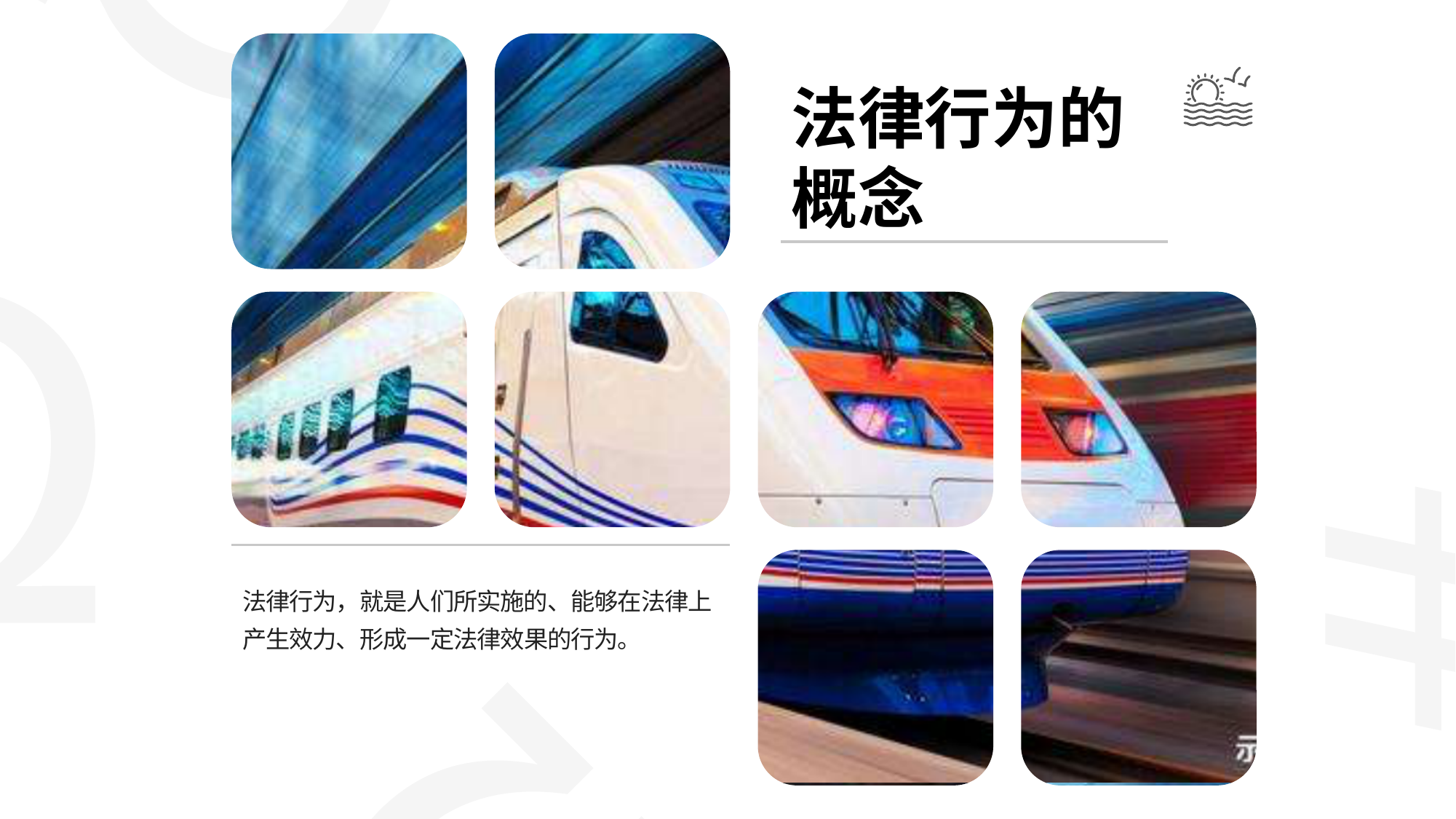

法律行为的概念

法律行为，就是人们所实施的、能够在法律上产生效力、形成一定法律效果的行为。